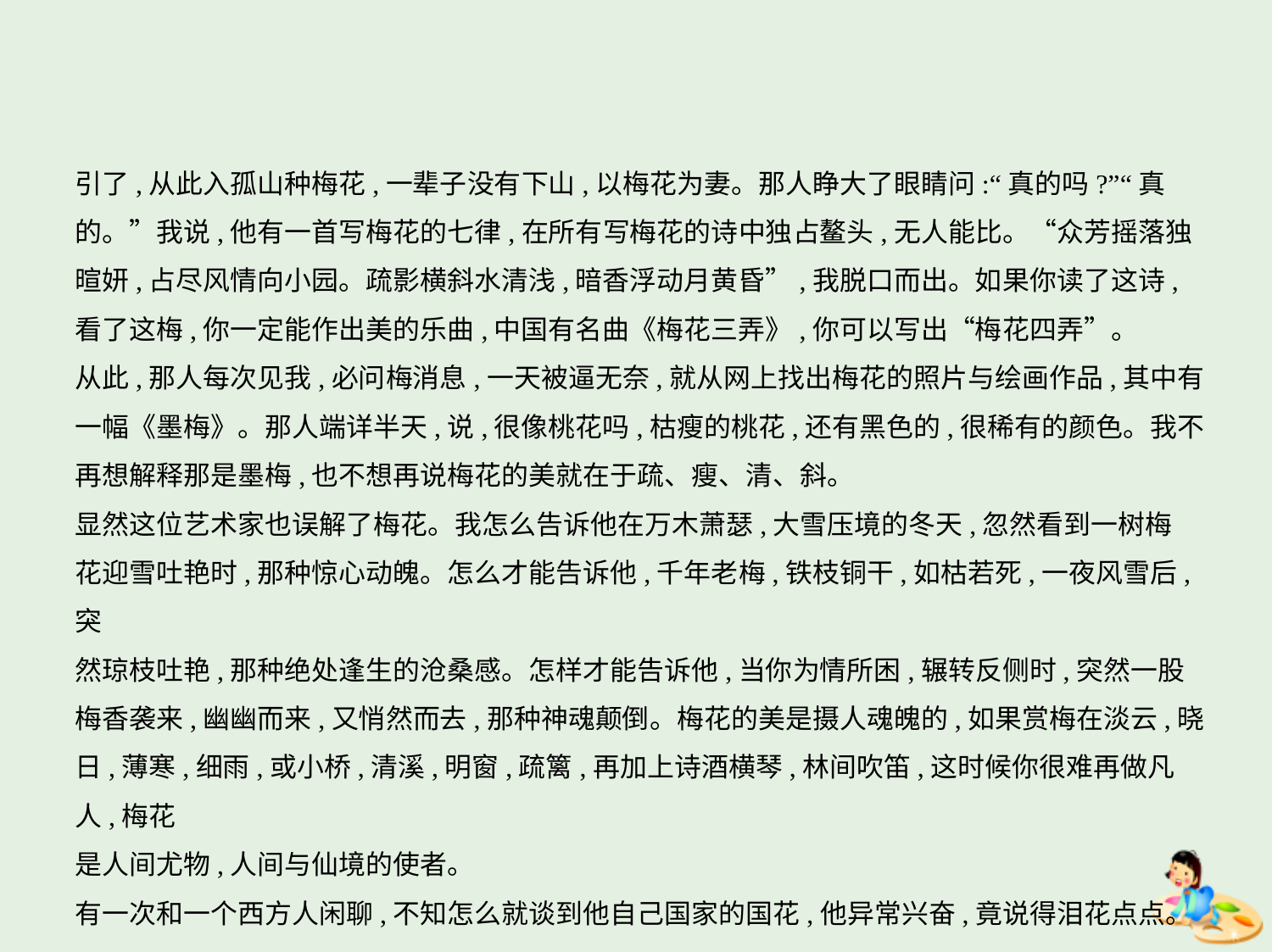

引了,从此入孤山种梅花,一辈子没有下山,以梅花为妻。那人睁大了眼睛问:“真的吗?”“真
的。”我说,他有一首写梅花的七律,在所有写梅花的诗中独占鳌头,无人能比。“众芳摇落独
暄妍,占尽风情向小园。疏影横斜水清浅,暗香浮动月黄昏”,我脱口而出。如果你读了这诗,
看了这梅,你一定能作出美的乐曲,中国有名曲《梅花三弄》,你可以写出“梅花四弄”。
从此,那人每次见我,必问梅消息,一天被逼无奈,就从网上找出梅花的照片与绘画作品,其中有
一幅《墨梅》。那人端详半天,说,很像桃花吗,枯瘦的桃花,还有黑色的,很稀有的颜色。我不
再想解释那是墨梅,也不想再说梅花的美就在于疏、瘦、清、斜。
显然这位艺术家也误解了梅花。我怎么告诉他在万木萧瑟,大雪压境的冬天,忽然看到一树梅
花迎雪吐艳时,那种惊心动魄。怎么才能告诉他,千年老梅,铁枝铜干,如枯若死,一夜风雪后,突
然琼枝吐艳,那种绝处逢生的沧桑感。怎样才能告诉他,当你为情所困,辗转反侧时,突然一股
梅香袭来,幽幽而来,又悄然而去,那种神魂颠倒。梅花的美是摄人魂魄的,如果赏梅在淡云,晓
日,薄寒,细雨,或小桥,清溪,明窗,疏篱,再加上诗酒横琴,林间吹笛,这时候你很难再做凡人,梅花
是人间尤物,人间与仙境的使者。
有一次和一个西方人闲聊,不知怎么就谈到他自己国家的国花,他异常兴奋,竟说得泪花点点。